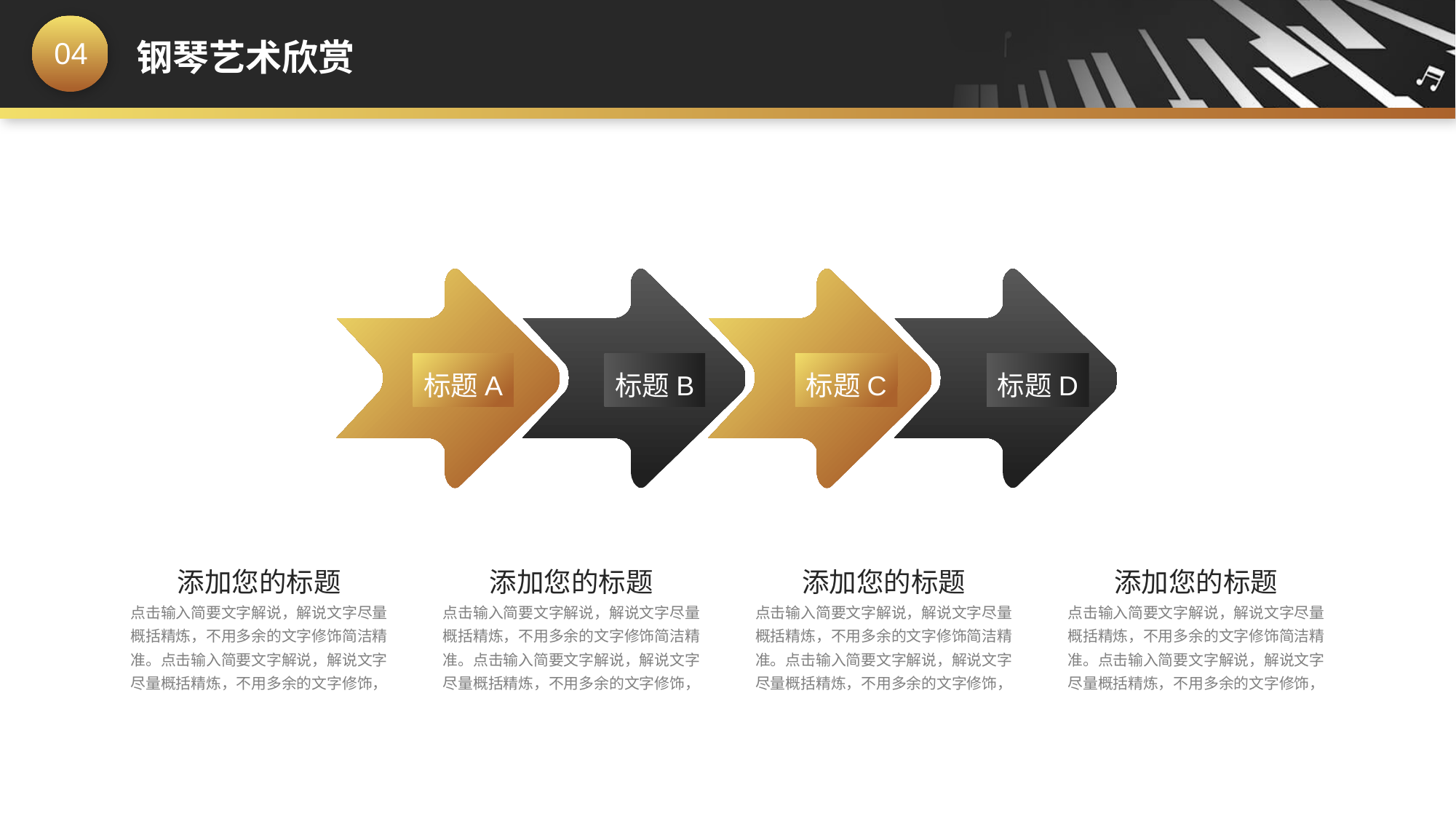

标题D

标题A

标题B

标题C
添加您的标题
点击输入简要文字解说，解说文字尽量概括精炼，不用多余的文字修饰简洁精准。点击输入简要文字解说，解说文字尽量概括精炼，不用多余的文字修饰，
添加您的标题
点击输入简要文字解说，解说文字尽量概括精炼，不用多余的文字修饰简洁精准。点击输入简要文字解说，解说文字尽量概括精炼，不用多余的文字修饰，
添加您的标题
点击输入简要文字解说，解说文字尽量概括精炼，不用多余的文字修饰简洁精准。点击输入简要文字解说，解说文字尽量概括精炼，不用多余的文字修饰，
添加您的标题
点击输入简要文字解说，解说文字尽量概括精炼，不用多余的文字修饰简洁精准。点击输入简要文字解说，解说文字尽量概括精炼，不用多余的文字修饰，